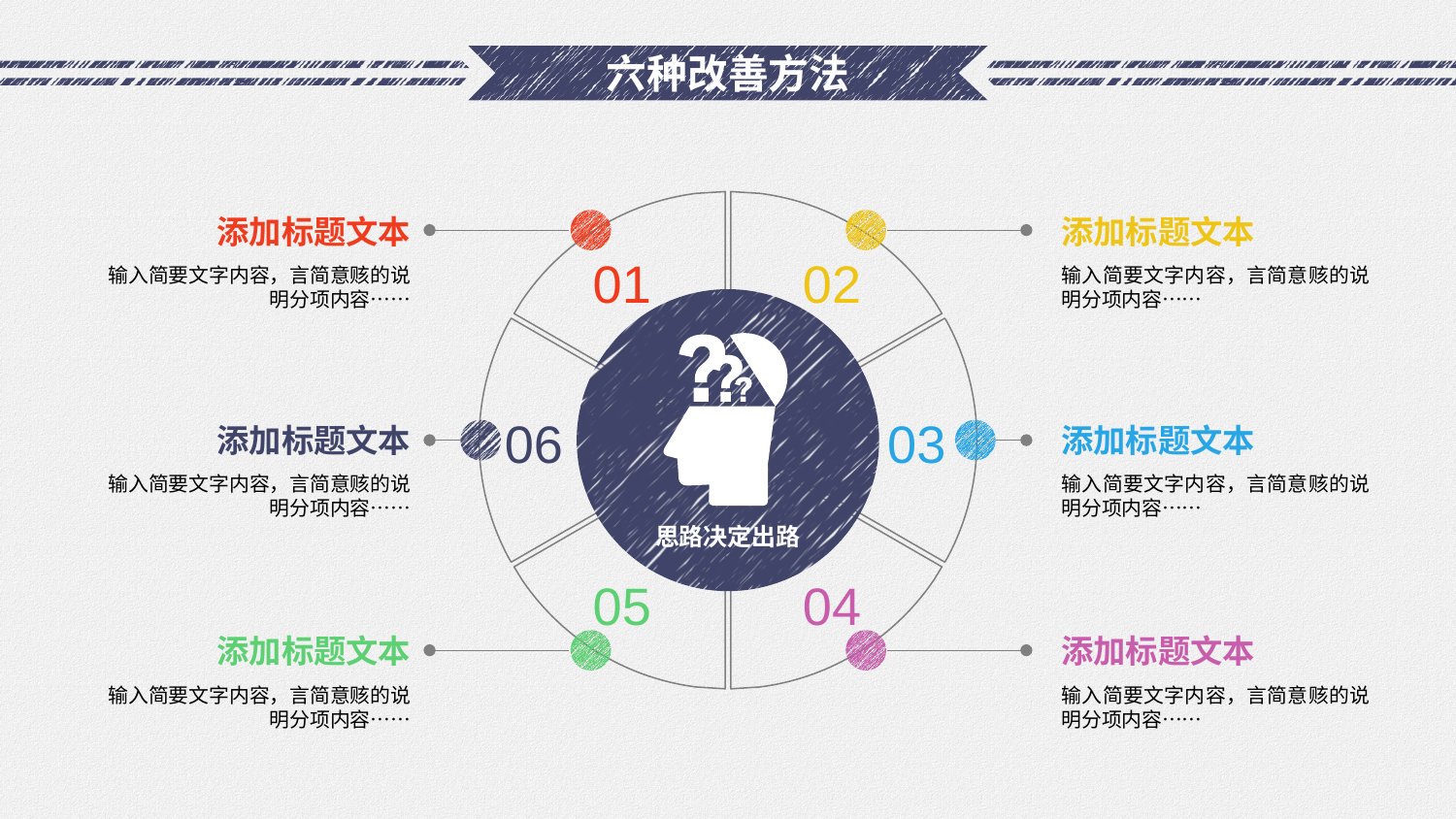

# 六种改善方法

添加标题文本
添加标题文本
01
02
输入简要文字内容，言简意赅的说明分项内容……
输入简要文字内容，言简意赅的说明分项内容……

思路决定出路
06
03
添加标题文本

添加标题文本
输入简要文字内容，言简意赅的说明分项内容……
输入简要文字内容，言简意赅的说明分项内容……
05
04

添加标题文本
添加标题文本
输入简要文字内容，言简意赅的说明分项内容……
输入简要文字内容，言简意赅的说明分项内容……